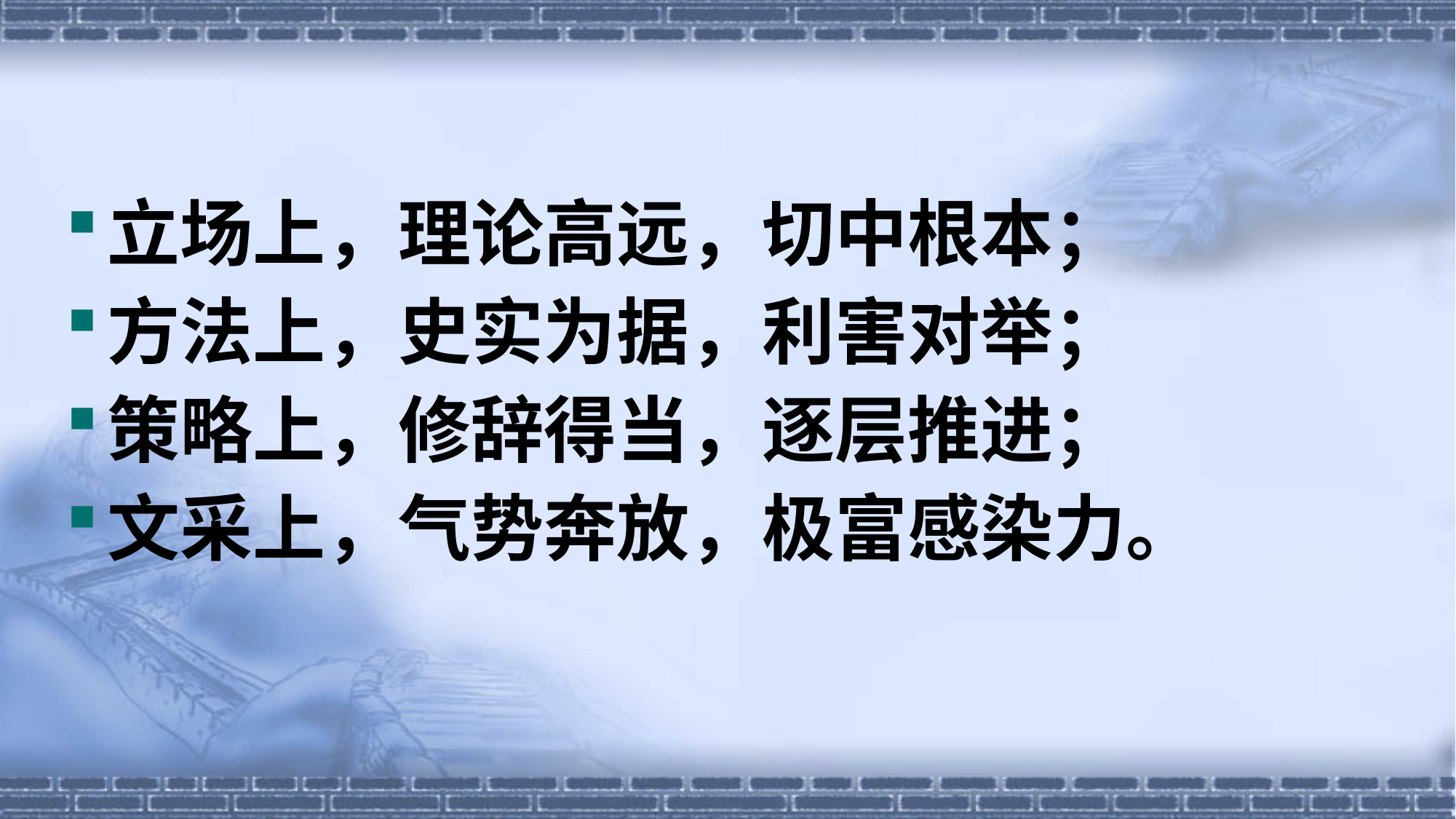

#
立场上，理论高远，切中根本；
方法上，史实为据，利害对举；
策略上，修辞得当，逐层推进；
文采上，气势奔放，极富感染力。